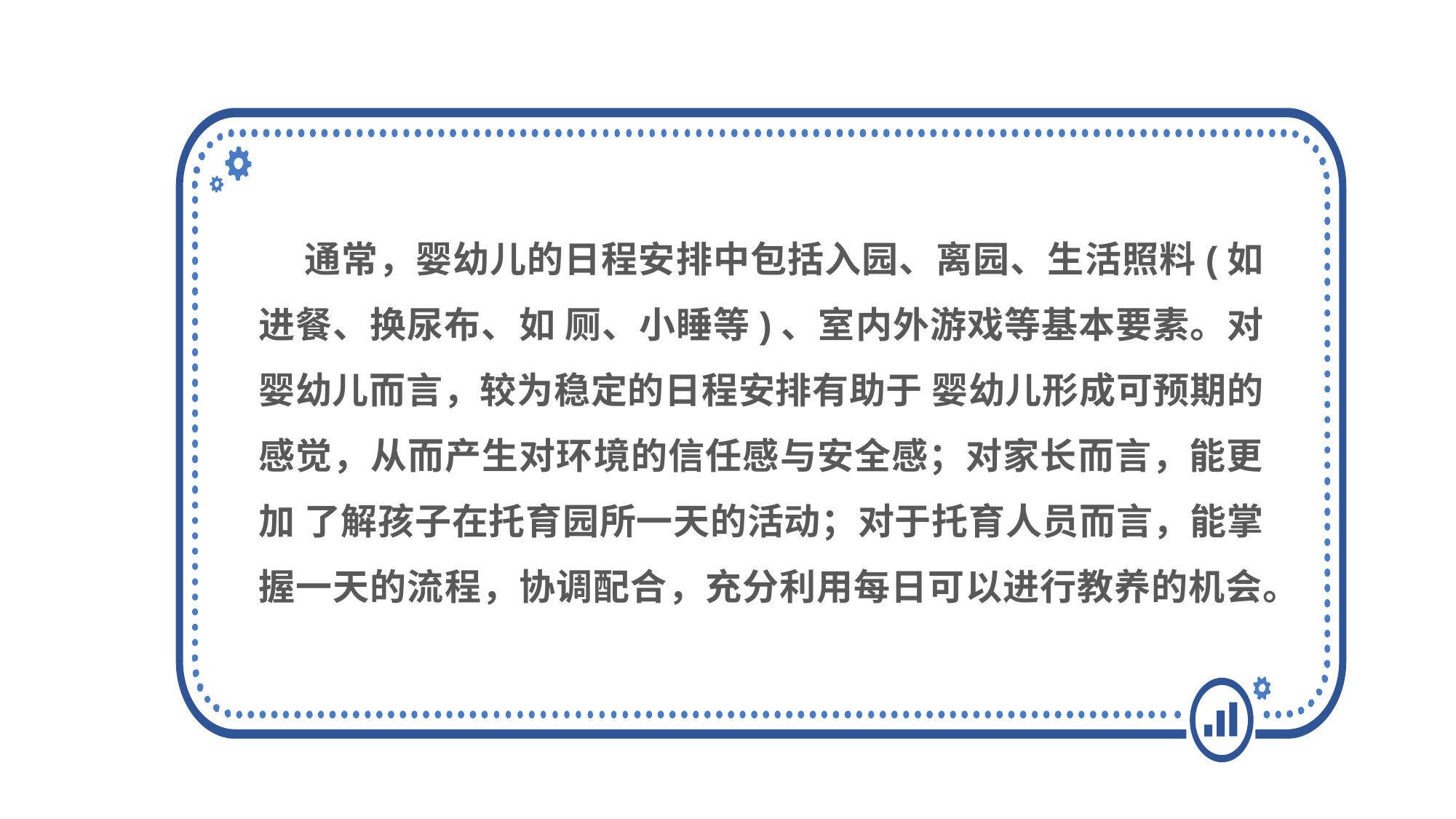

通常，婴幼儿的日程安排中包括入园、离园、生活照料(如进餐、换尿布、如 厕、小睡等)、室内外游戏等基本要素。对婴幼儿而言，较为稳定的日程安排有助于 婴幼儿形成可预期的感觉，从而产生对环境的信任感与安全感；对家长而言，能更加 了解孩子在托育园所一天的活动；对于托育人员而言，能掌握一天的流程，协调配合，充分利用每日可以进行教养的机会。